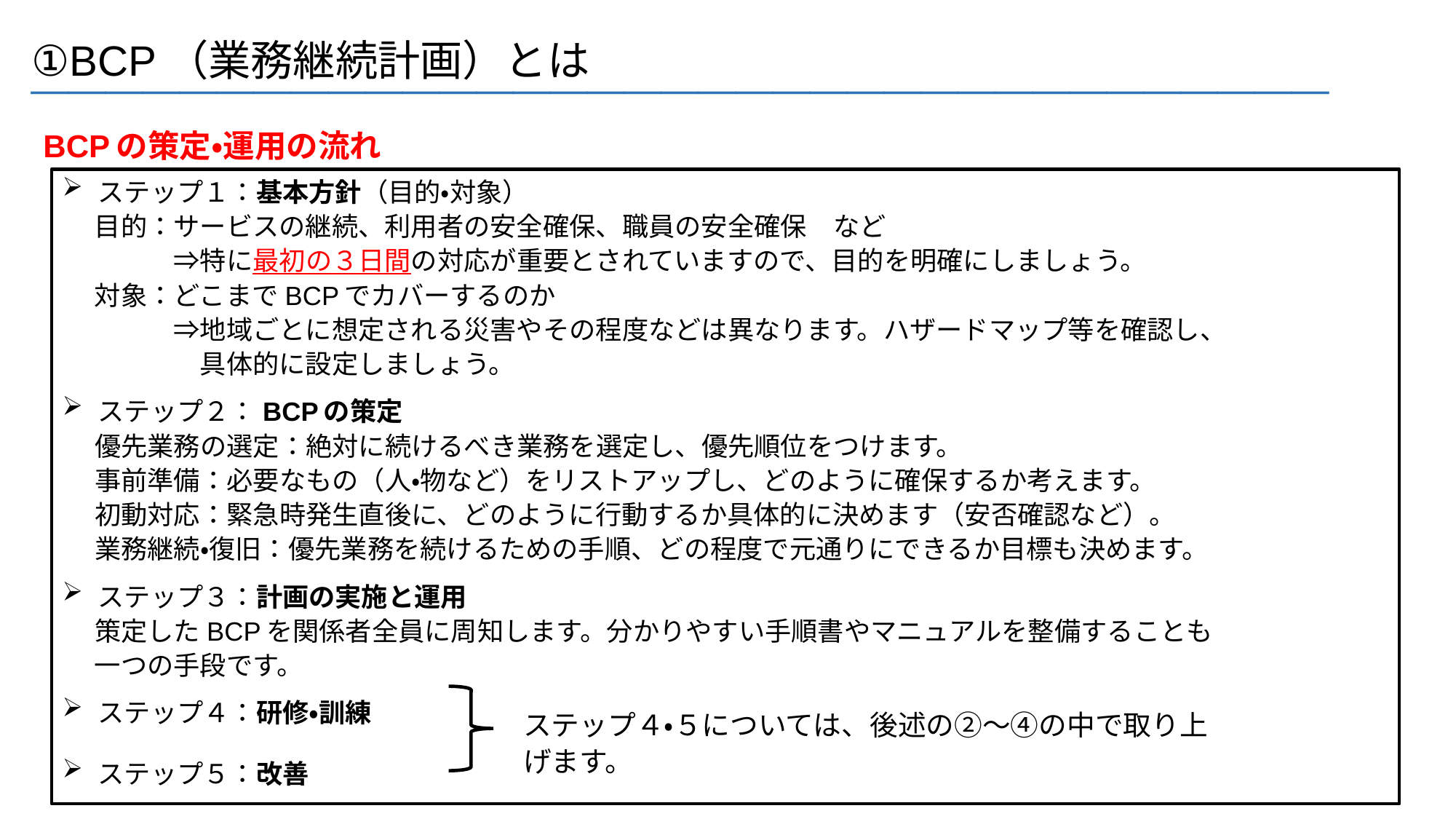

___________________________________
①BCP（業務継続計画）とは
BCPの策定・運用の流れ
ステップ１：基本方針（目的・対象）
　 目的：サービスの継続、利用者の安全確保、職員の安全確保　など
　　　　 ⇒特に最初の３日間の対応が重要とされていますので、目的を明確にしましょう。
　 対象：どこまでBCPでカバーするのか
　　　　 ⇒地域ごとに想定される災害やその程度などは異なります。ハザードマップ等を確認し、
　　　　　 具体的に設定しましょう。

ステップ２：BCPの策定
　 優先業務の選定：絶対に続けるべき業務を選定し、優先順位をつけます。
　 事前準備：必要なもの（人・物など）をリストアップし、どのように確保するか考えます。
　 初動対応：緊急時発生直後に、どのように行動するか具体的に決めます（安否確認など）。
　 業務継続・復旧：優先業務を続けるための手順、どの程度で元通りにできるか目標も決めます。

ステップ３：計画の実施と運用
　 策定したBCPを関係者全員に周知します。分かりやすい手順書やマニュアルを整備することも
　 一つの手段です。

ステップ４：研修・訓練

ステップ５：改善

ステップ４・５については、後述の②～④の中で取り上げます。